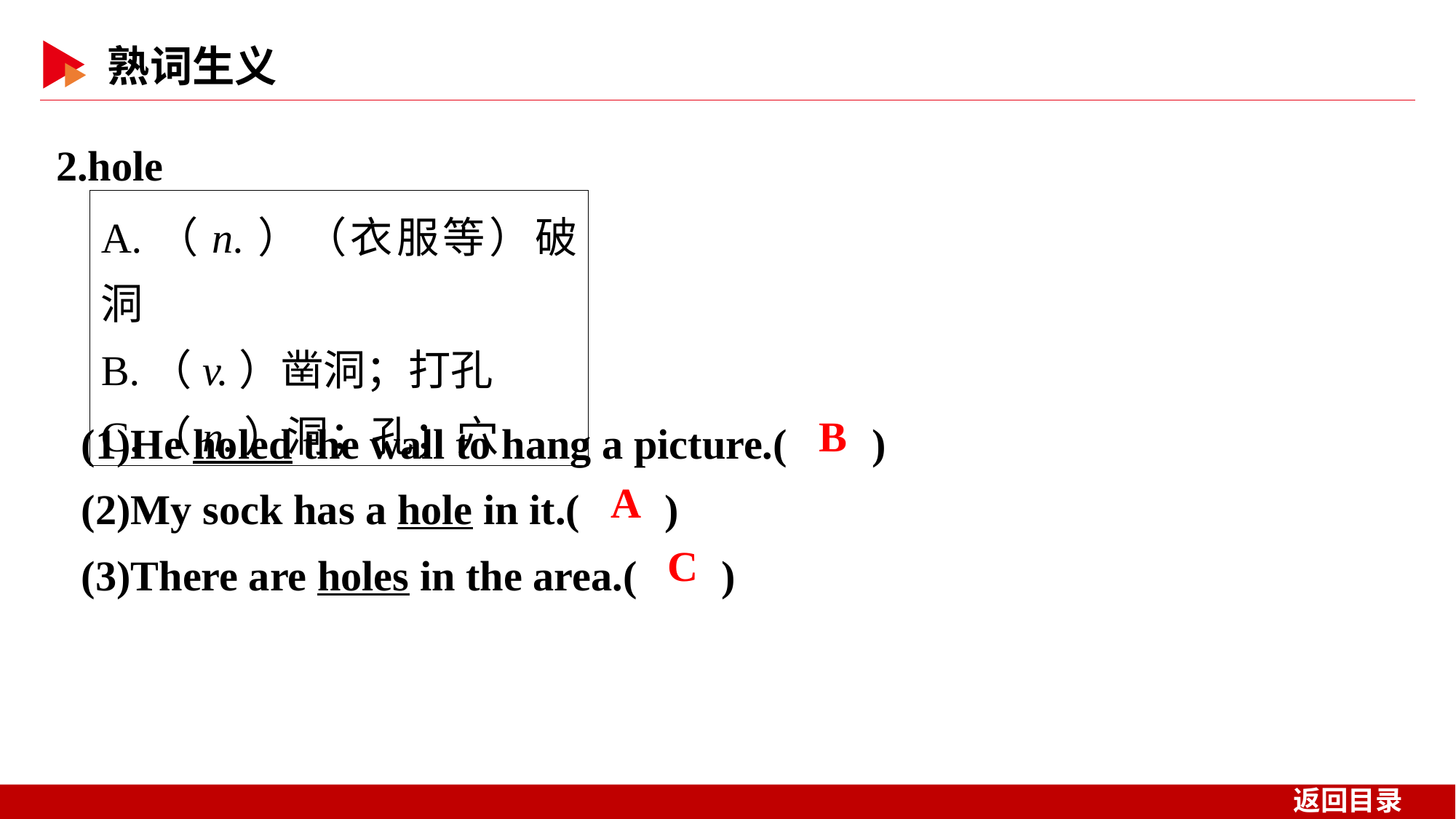

2.hole
A.（n.）（衣服等）破洞
B.（v.）凿洞；打孔
C.（n.）洞；孔；穴
(1)He holed the wall to hang a picture.(        )
(2)My sock has a hole in it.(        )
(3)There are holes in the area.(        )
   B
   A
   C